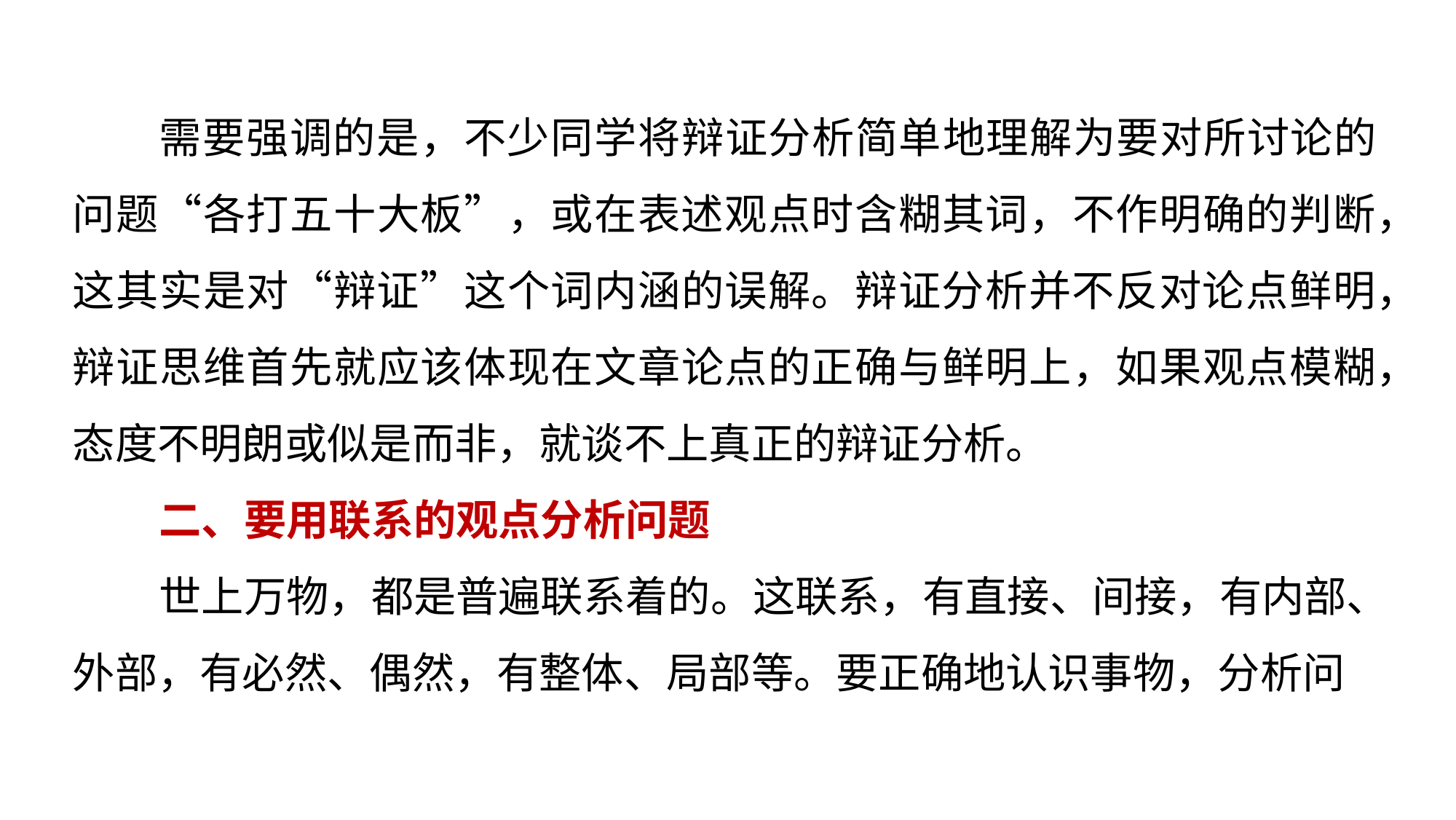

需要强调的是，不少同学将辩证分析简单地理解为要对所讨论的问题“各打五十大板”，或在表述观点时含糊其词，不作明确的判断，这其实是对“辩证”这个词内涵的误解。辩证分析并不反对论点鲜明，辩证思维首先就应该体现在文章论点的正确与鲜明上，如果观点模糊，态度不明朗或似是而非，就谈不上真正的辩证分析。
二、要用联系的观点分析问题
世上万物，都是普遍联系着的。这联系，有直接、间接，有内部、外部，有必然、偶然，有整体、局部等。要正确地认识事物，分析问